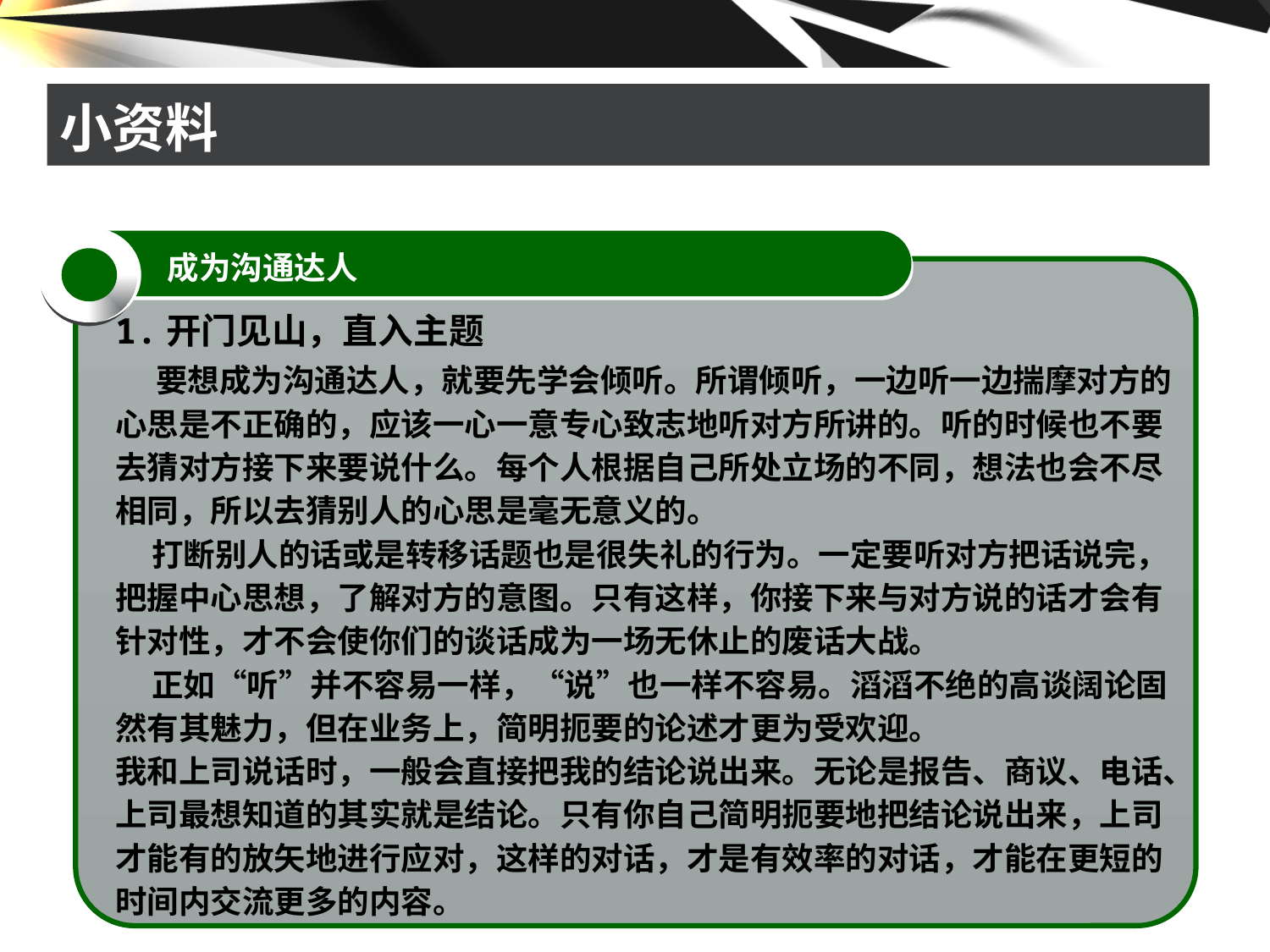

# 小资料

成为沟通达人

1.开门见山，直入主题
    要想成为沟通达人，就要先学会倾听。所谓倾听，一边听一边揣摩对方的心思是不正确的，应该一心一意专心致志地听对方所讲的。听的时候也不要去猜对方接下来要说什么。每个人根据自己所处立场的不同，想法也会不尽相同，所以去猜别人的心思是毫无意义的。
    打断别人的话或是转移话题也是很失礼的行为。一定要听对方把话说完，把握中心思想，了解对方的意图。只有这样，你接下来与对方说的话才会有针对性，才不会使你们的谈话成为一场无休止的废话大战。
    正如“听”并不容易一样，“说”也一样不容易。滔滔不绝的高谈阔论固然有其魅力，但在业务上，简明扼要的论述才更为受欢迎。
我和上司说话时，一般会直接把我的结论说出来。无论是报告、商议、电话、上司最想知道的其实就是结论。只有你自己简明扼要地把结论说出来，上司才能有的放矢地进行应对，这样的对话，才是有效率的对话，才能在更短的时间内交流更多的内容。